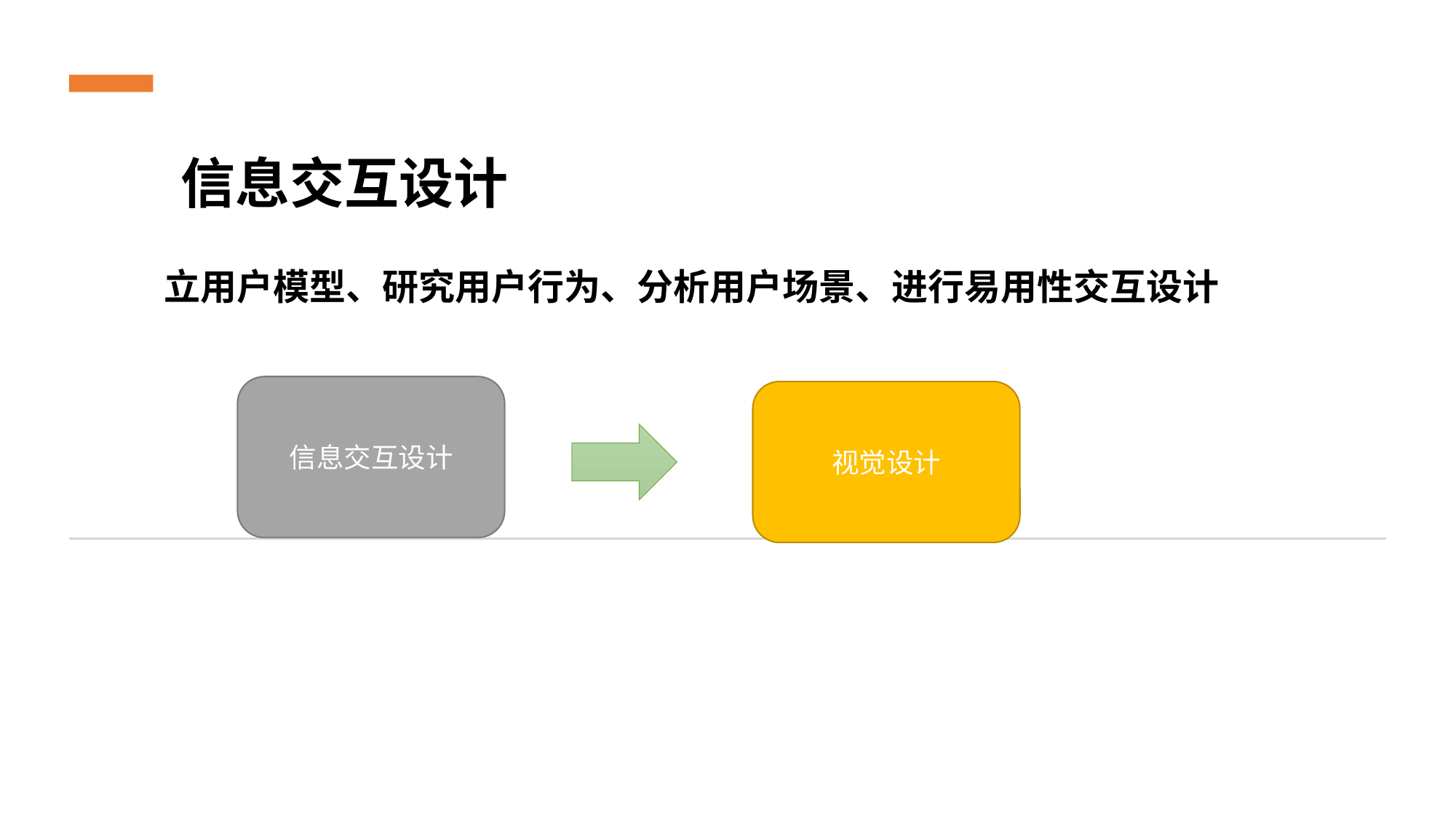

信息交互设计
立用户模型、研究用户行为、分析用户场景、进行易用性交互设计
信息交互设计
视觉设计